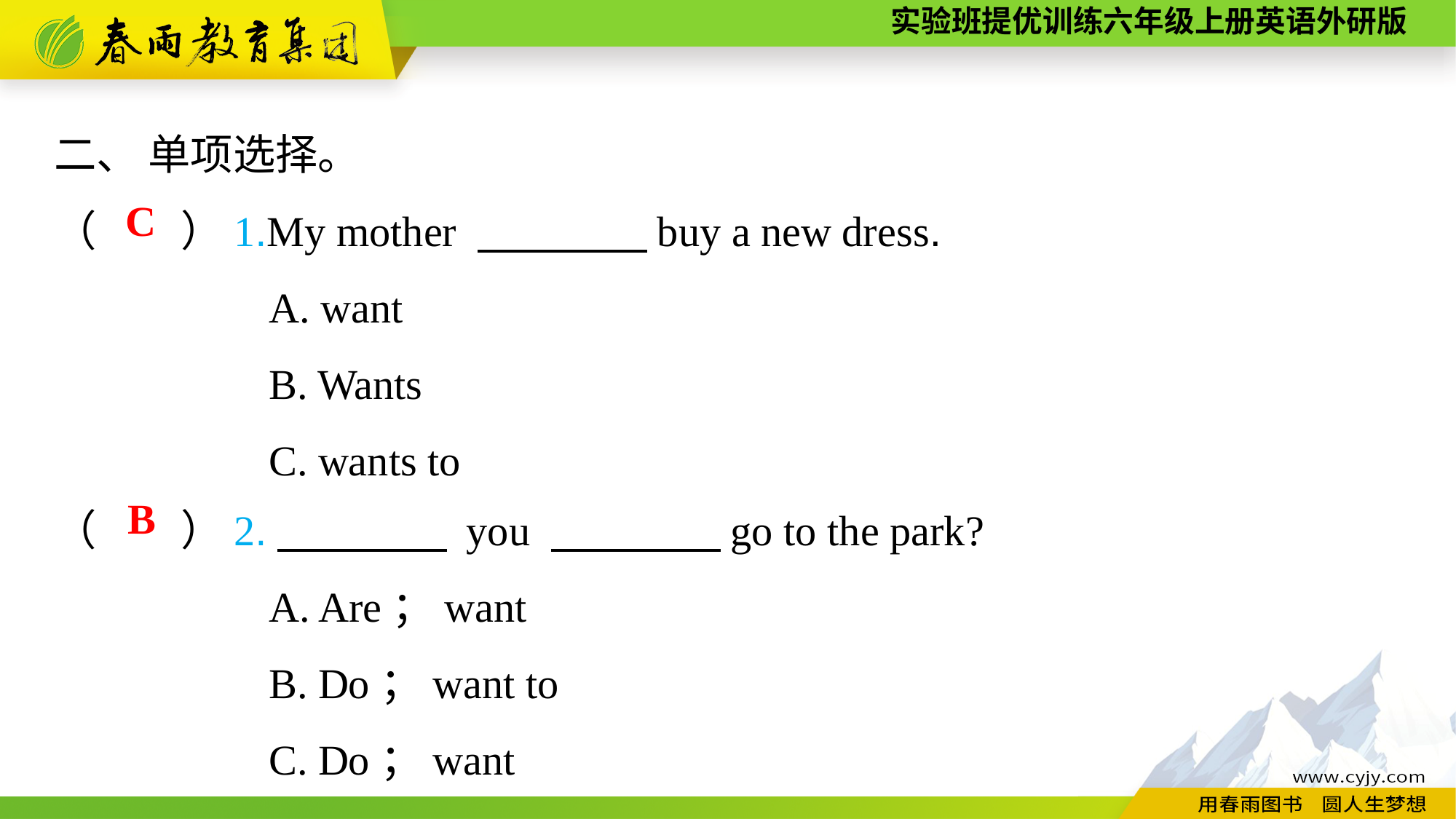

二、 单项选择。
（　　）1.My mother 　　　　buy a new dress.
A. want
B. Wants
C. wants to
C
（　　）2.　　　　 you 　　　　go to the park?
A. Are；want
B. Do；want to
C. Do；want
B